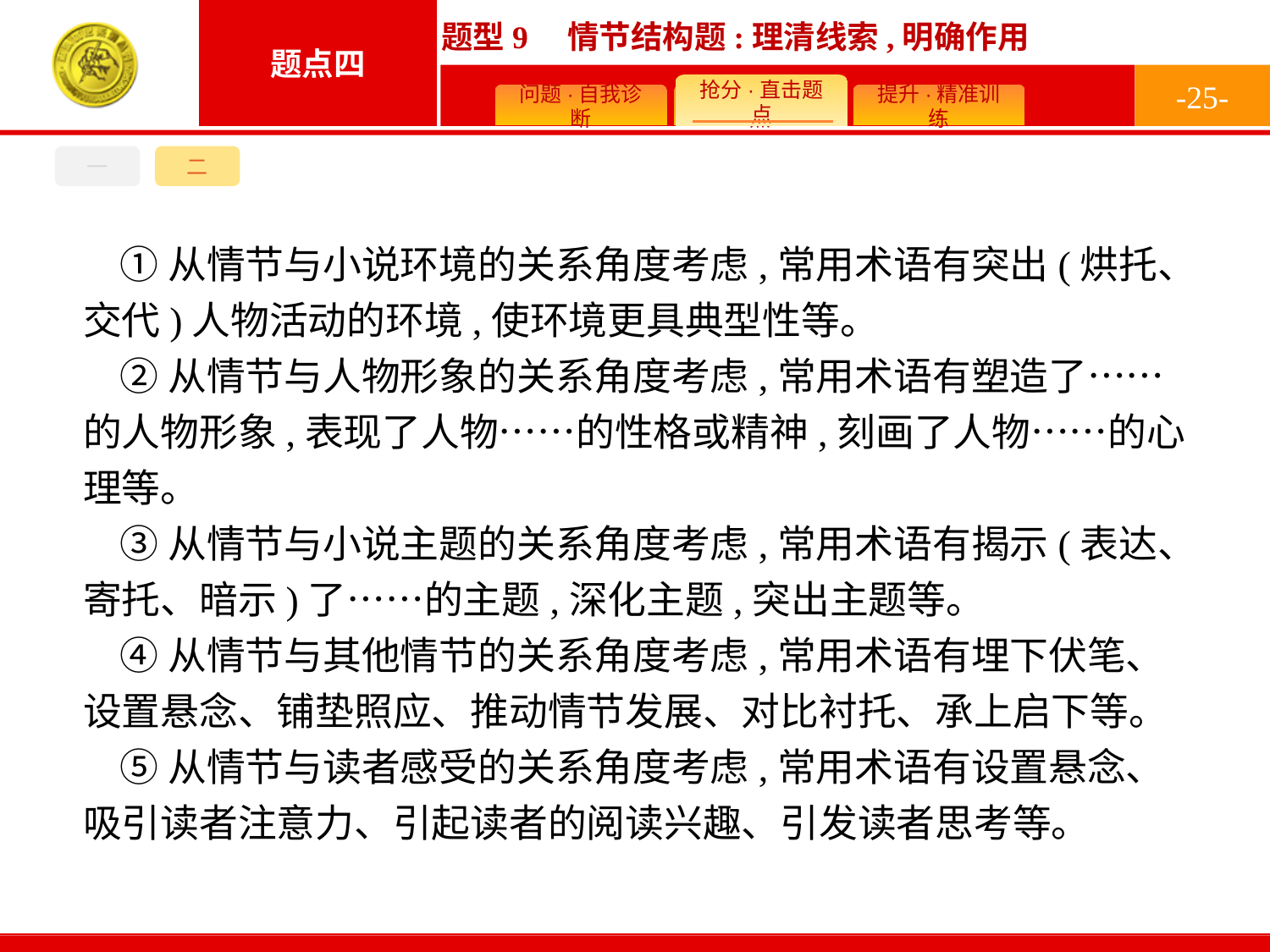

-25-
一
二
①从情节与小说环境的关系角度考虑,常用术语有突出(烘托、交代)人物活动的环境,使环境更具典型性等。
②从情节与人物形象的关系角度考虑,常用术语有塑造了……的人物形象,表现了人物……的性格或精神,刻画了人物……的心理等。
③从情节与小说主题的关系角度考虑,常用术语有揭示(表达、寄托、暗示)了……的主题,深化主题,突出主题等。
④从情节与其他情节的关系角度考虑,常用术语有埋下伏笔、设置悬念、铺垫照应、推动情节发展、对比衬托、承上启下等。
⑤从情节与读者感受的关系角度考虑,常用术语有设置悬念、吸引读者注意力、引起读者的阅读兴趣、引发读者思考等。